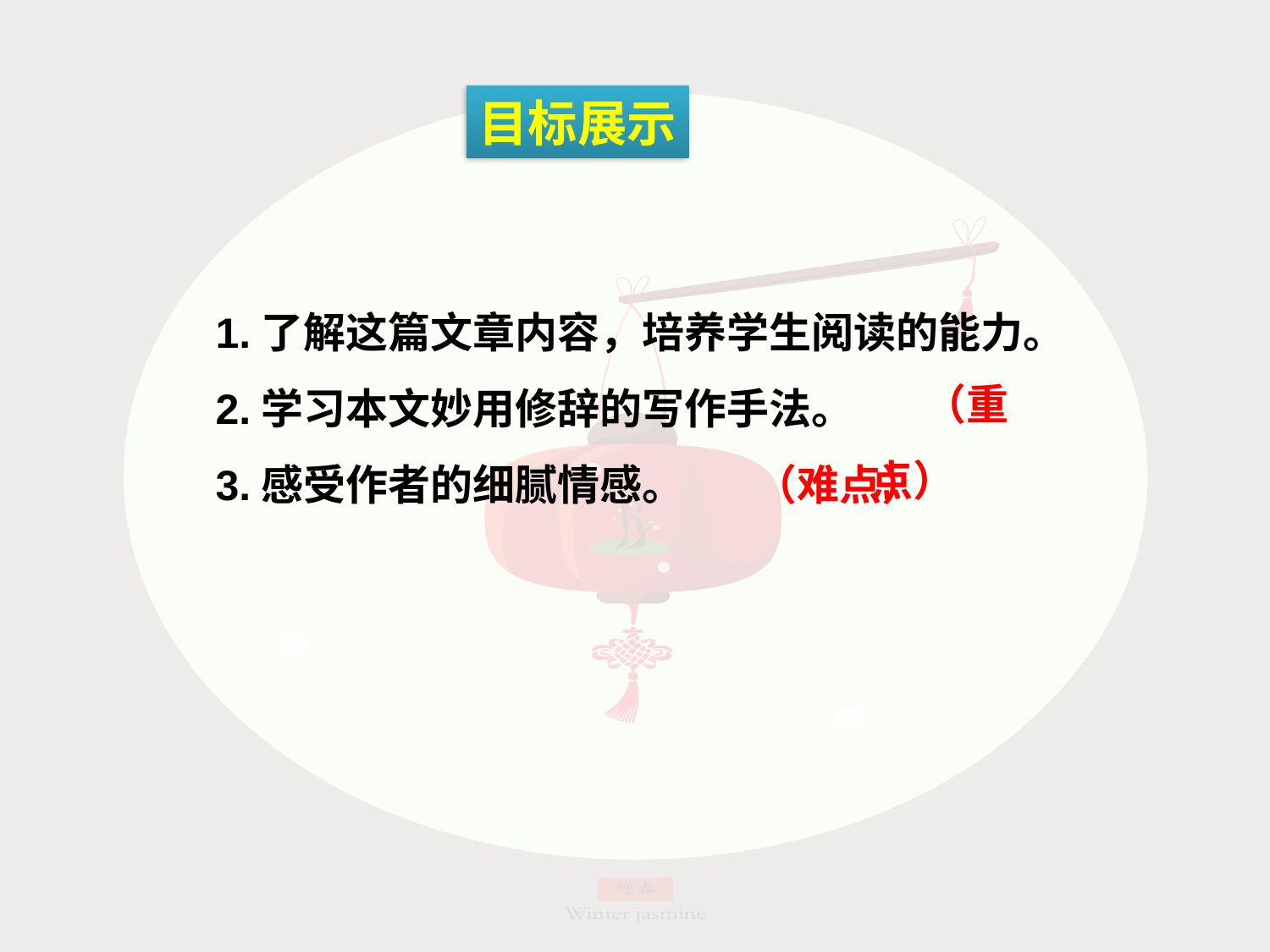

目标展示
1.了解这篇文章内容，培养学生阅读的能力。
2.学习本文妙用修辞的写作手法。
3.感受作者的细腻情感。

（重点）
（难点）